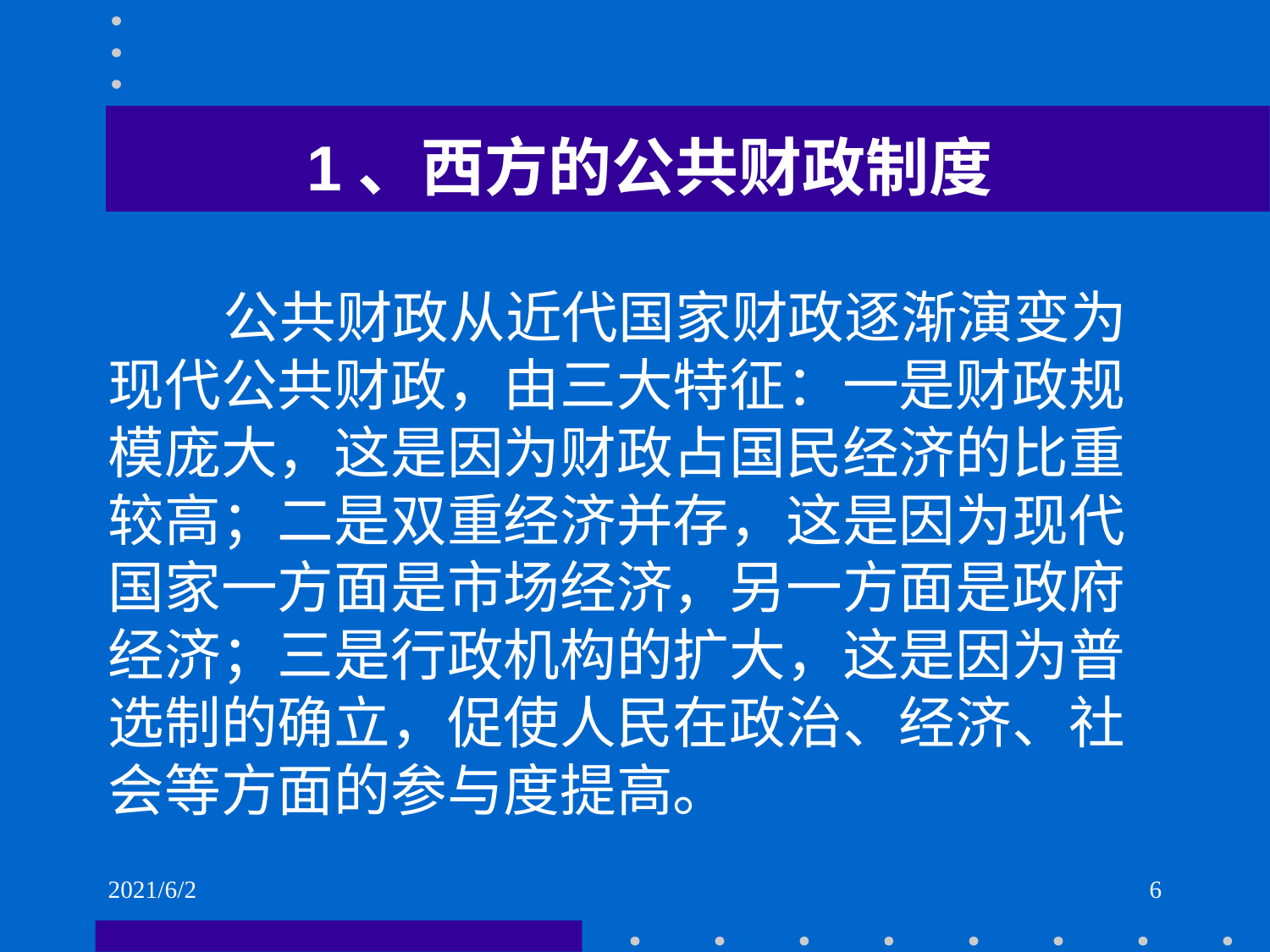

# 1、西方的公共财政制度
        公共财政从近代国家财政逐渐演变为现代公共财政，由三大特征：一是财政规模庞大，这是因为财政占国民经济的比重较高；二是双重经济并存，这是因为现代国家一方面是市场经济，另一方面是政府经济；三是行政机构的扩大，这是因为普选制的确立，促使人民在政治、经济、社会等方面的参与度提高。

2021/6/2
6